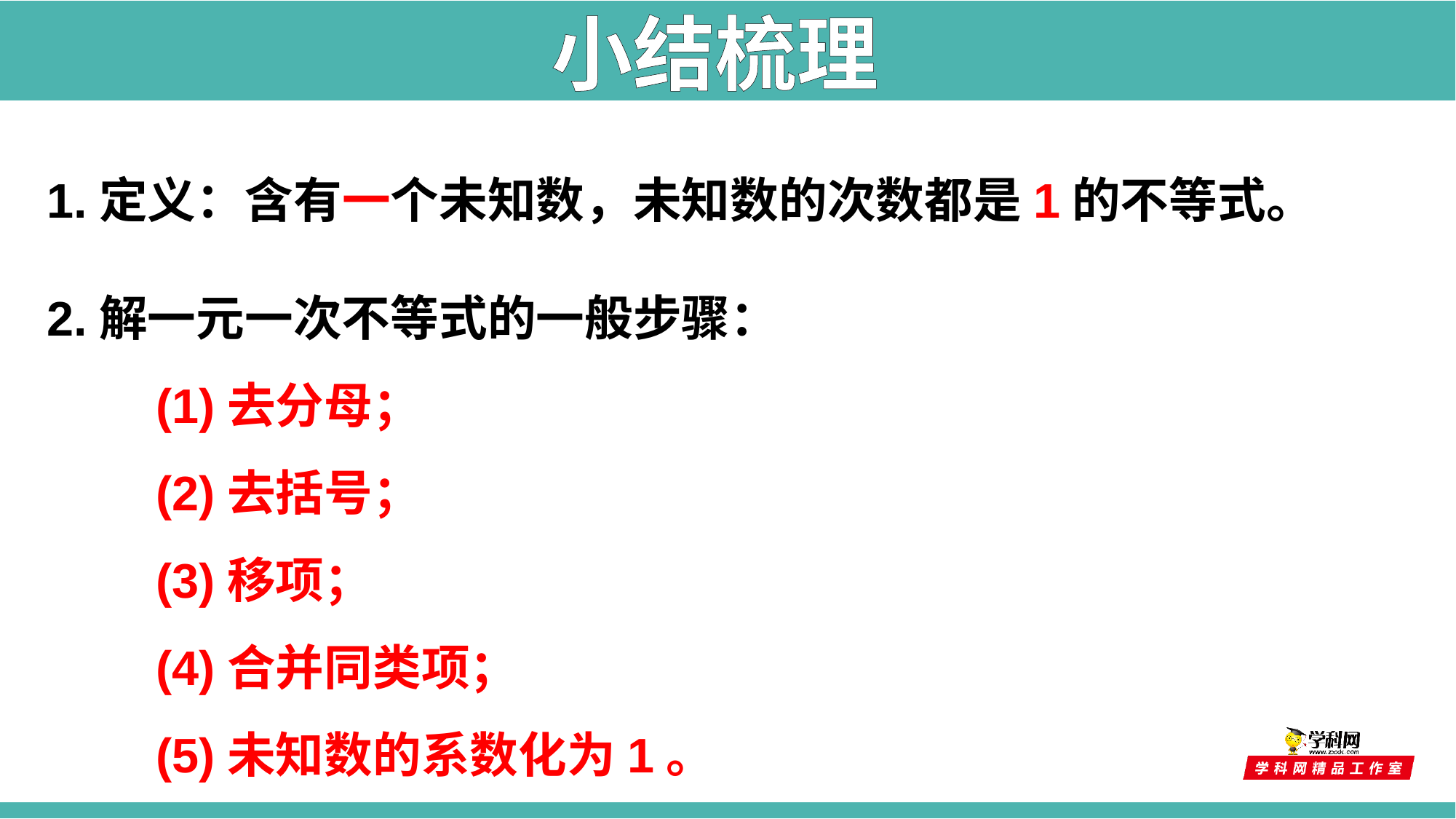

小结梳理
1.定义：含有一个未知数，未知数的次数都是1的不等式。
2.解一元一次不等式的一般步骤：
(1)去分母；
(2)去括号；
(3)移项；
(4)合并同类项；
(5)未知数的系数化为1。